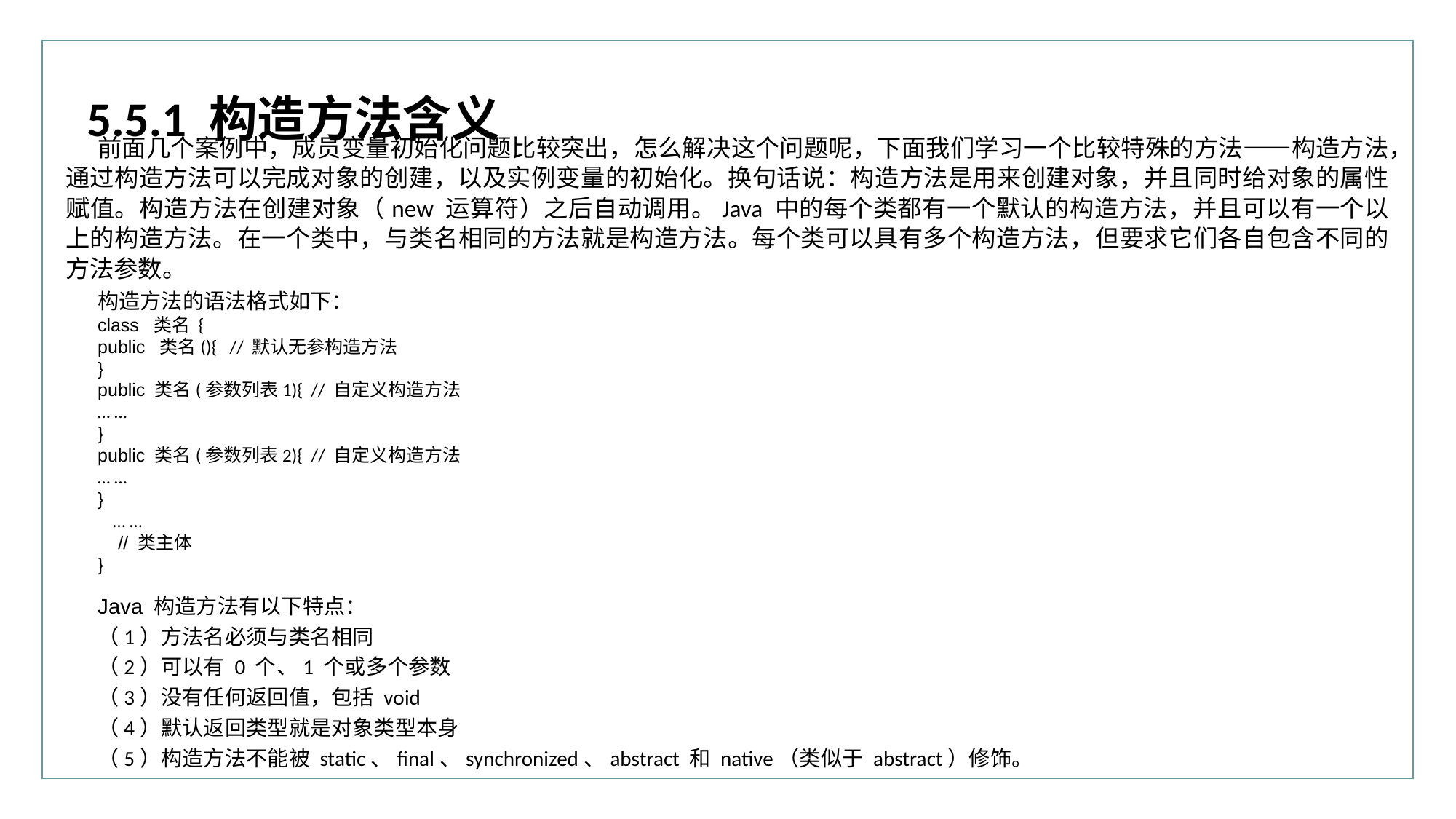

行业PPT模板http://www.XX.com/hangye/
5.5.1 构造方法含义

前面几个案例中，成员变量初始化问题比较突出，怎么解决这个问题呢，下面我们学习一个比较特殊的方法——构造方法，通过构造方法可以完成对象的创建，以及实例变量的初始化。换句话说：构造方法是用来创建对象，并且同时给对象的属性赋值。构造方法在创建对象（new 运算符）之后自动调用。Java 中的每个类都有一个默认的构造方法，并且可以有一个以上的构造方法。在一个类中，与类名相同的方法就是构造方法。每个类可以具有多个构造方法，但要求它们各自包含不同的方法参数。
构造方法的语法格式如下：
class  类名 {
public  类名(){   // 默认无参构造方法
}
public 类名(参数列表1){  // 自定义构造方法
… …
}
public 类名(参数列表2){  // 自定义构造方法
… …
}
   … …
    // 类主体
}
Java 构造方法有以下特点：
（1）方法名必须与类名相同
（2）可以有 0 个、1 个或多个参数
（3）没有任何返回值，包括 void
（4）默认返回类型就是对象类型本身
（5）构造方法不能被 static、final、synchronized、abstract 和 native（类似于 abstract）修饰。